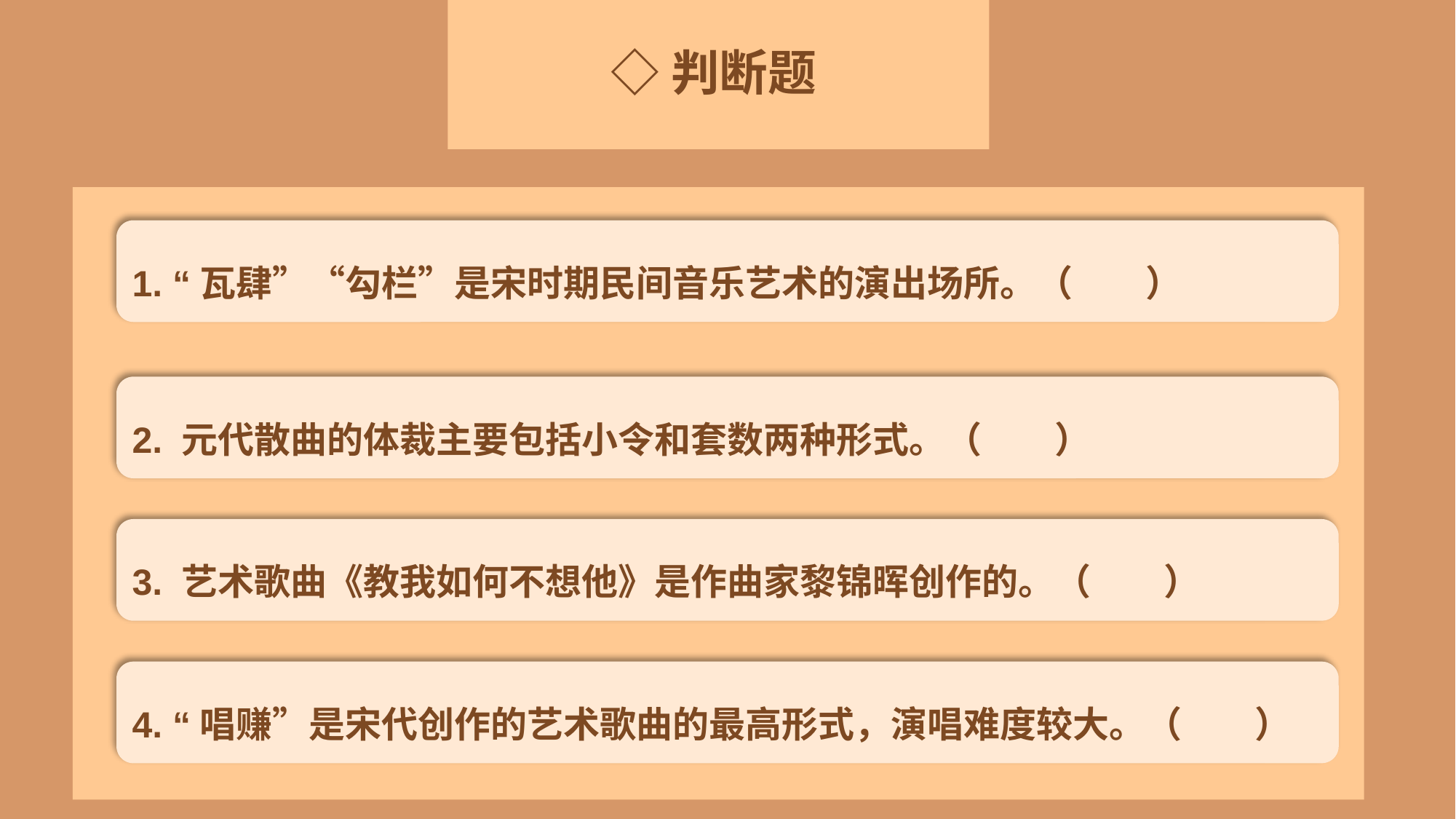

◇判断题

1. “瓦肆”“勾栏”是宋时期民间音乐艺术的演出场所。（　　）
2. 元代散曲的体裁主要包括小令和套数两种形式。（　　）
3. 艺术歌曲《教我如何不想他》是作曲家黎锦晖创作的。（　　）
4. “唱赚”是宋代创作的艺术歌曲的最高形式，演唱难度较大。（　　）